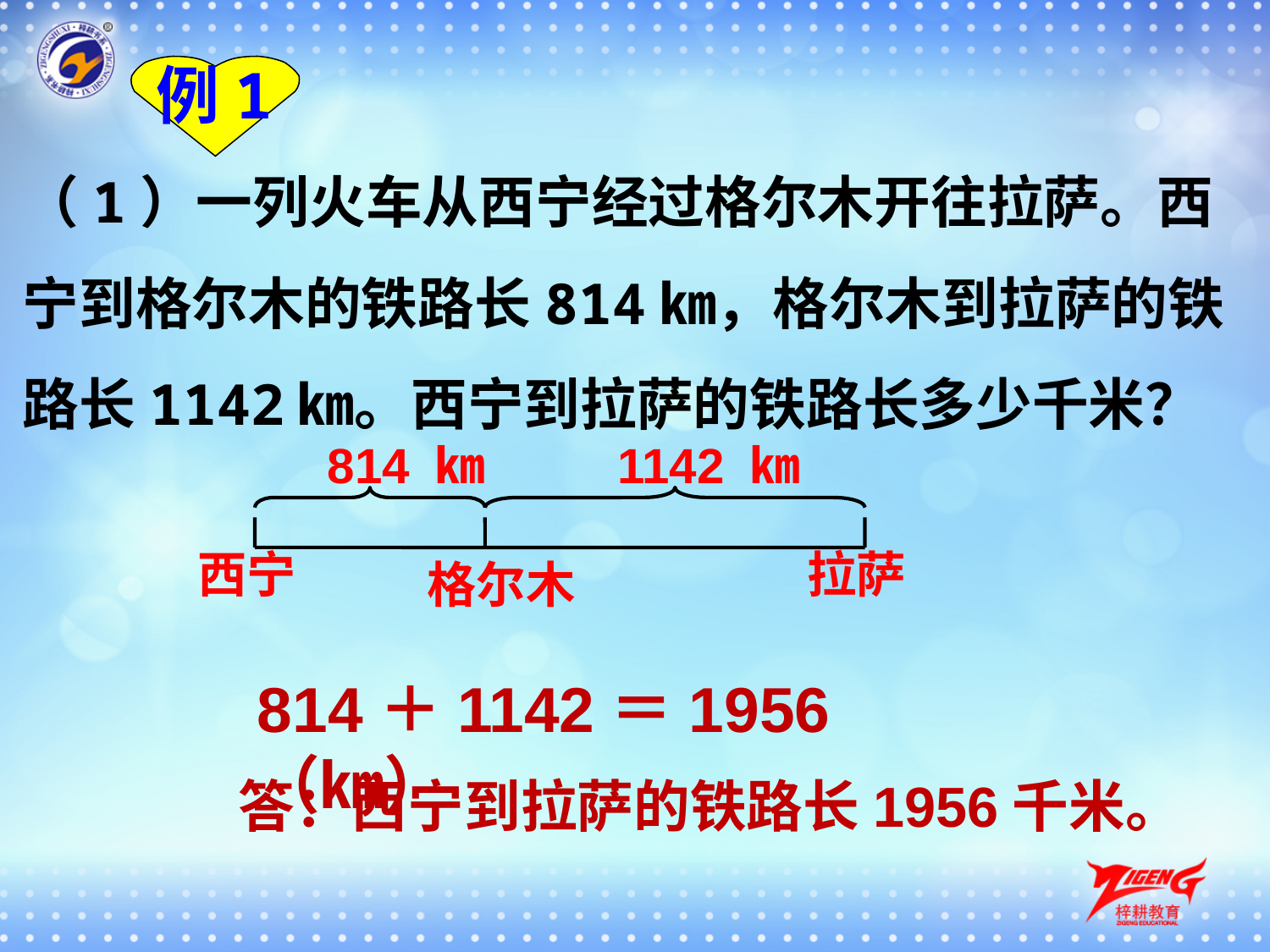

例1
（1）一列火车从西宁经过格尔木开往拉萨。西宁到格尔木的铁路长814㎞，格尔木到拉萨的铁路长1142㎞。西宁到拉萨的铁路长多少千米？

814 ㎞
1142 ㎞

西宁
拉萨

格尔木
814＋1142＝1956（㎞）
答：西宁到拉萨的铁路长1956千米。